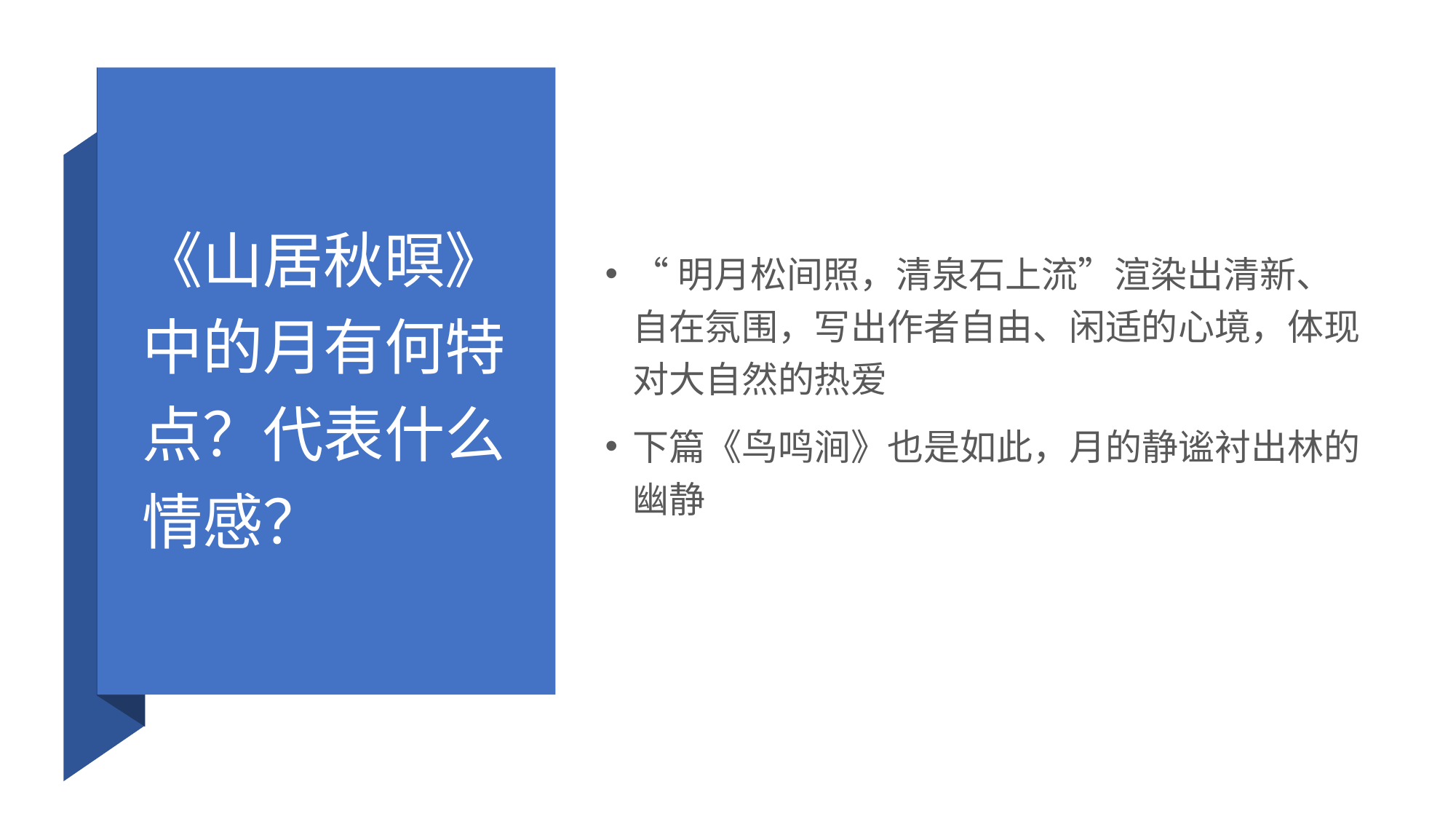

# 《山居秋暝》中的月有何特点？代表什么情感？
“明月松间照，清泉石上流”渲染出清新、自在氛围，写出作者自由、闲适的心境，体现对大自然的热爱
下篇《鸟鸣涧》也是如此，月的静谧衬出林的幽静